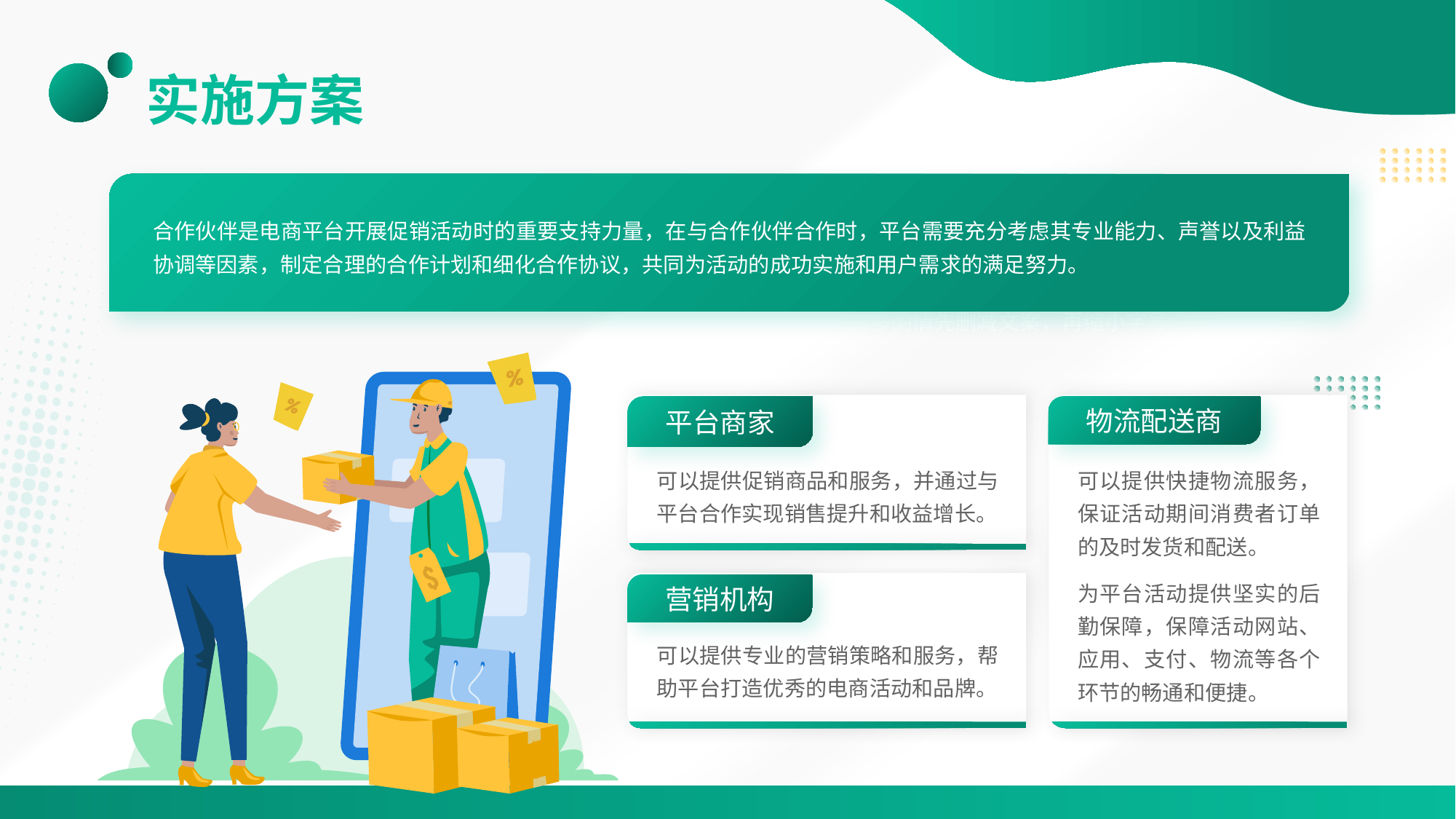

# 实施方案

合作伙伴是电商平台开展促销活动时的重要支持力量，在与合作伙伴合作时，平台需要充分考虑其专业能力、声誉以及利益协调等因素，制定合理的合作计划和细化合作协议，共同为活动的成功实施和用户需求的满足努力。
关键词标题
在这里输入你的正文阐述与关键词标题相关的具体内容，若字数太多酌情先删减文案，再缩小字号

平台商家
可以提供促销商品和服务，并通过与平台合作实现销售提升和收益增长。

物流配送商
可以提供快捷物流服务，保证活动期间消费者订单的及时发货和配送。
为平台活动提供坚实的后勤保障，保障活动网站、应用、支付、物流等各个环节的畅通和便捷。

营销机构
可以提供专业的营销策略和服务，帮助平台打造优秀的电商活动和品牌。